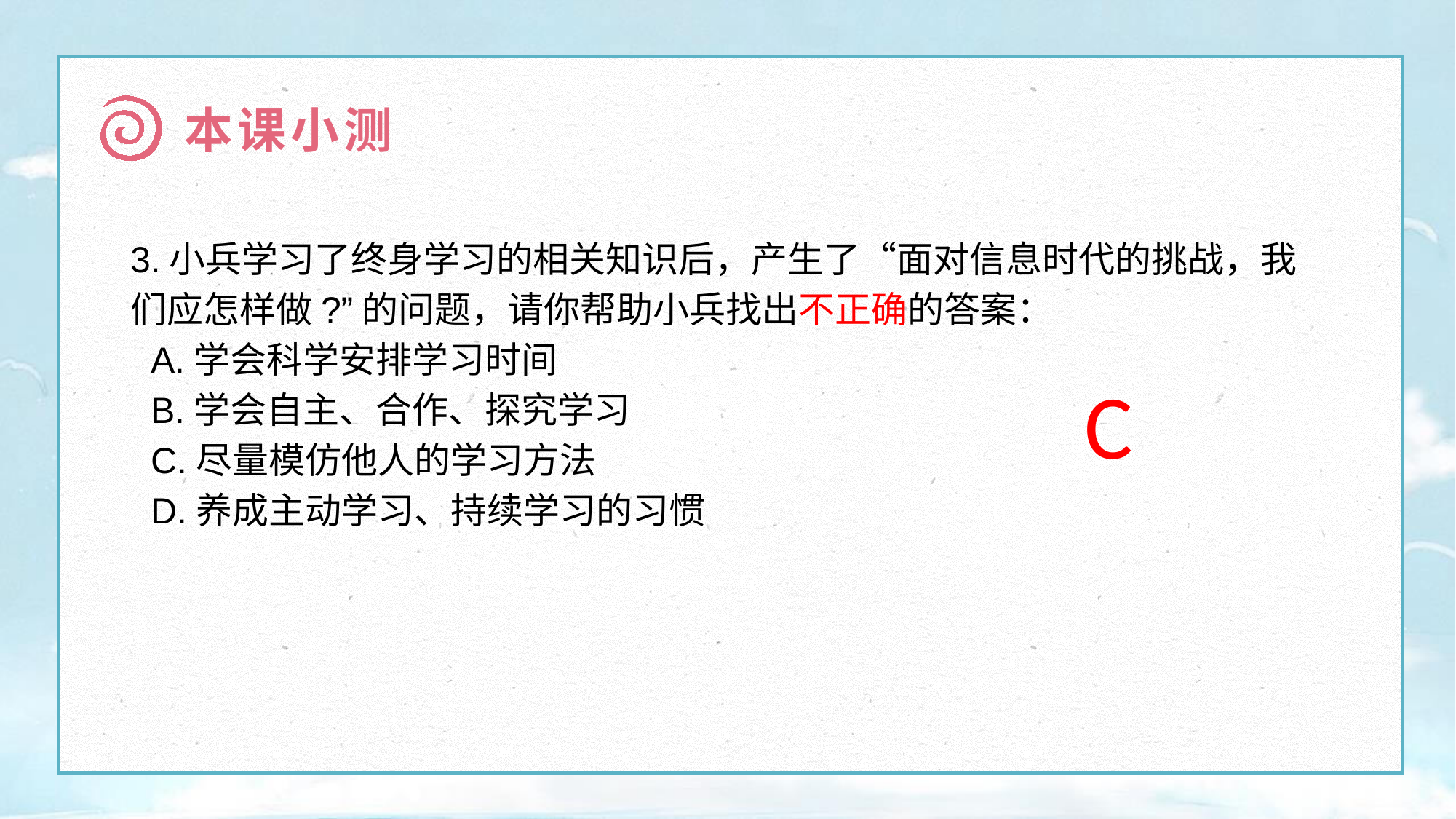

本课小测

3.小兵学习了终身学习的相关知识后，产生了“面对信息时代的挑战，我们应怎样做?”的问题，请你帮助小兵找出不正确的答案：
  A.学会科学安排学习时间
  B.学会自主、合作、探究学习
  C.尽量模仿他人的学习方法
  D.养成主动学习、持续学习的习惯

C